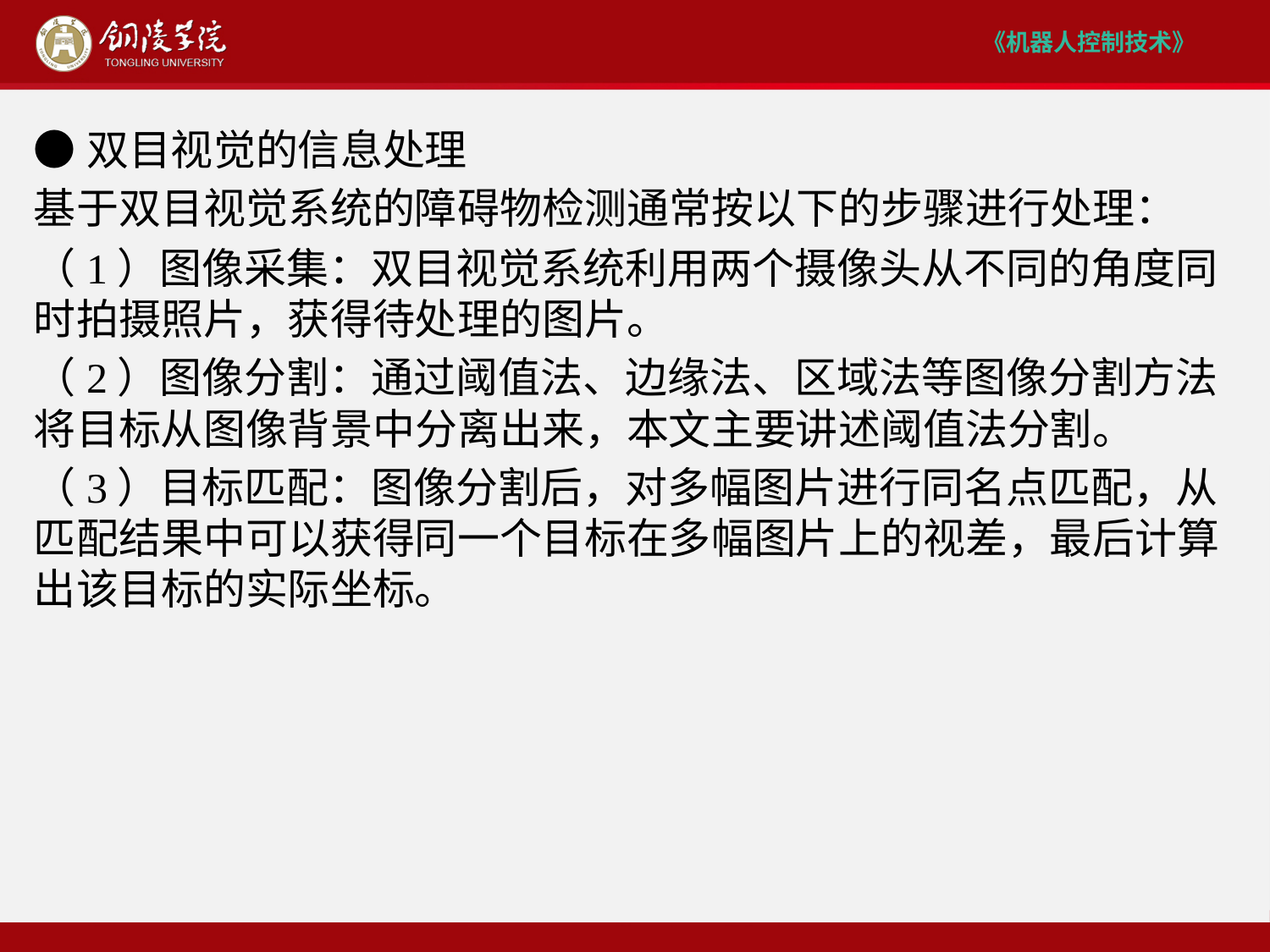

●双目视觉的信息处理
基于双目视觉系统的障碍物检测通常按以下的步骤进行处理：
（1）图像采集：双目视觉系统利用两个摄像头从不同的角度同时拍摄照片，获得待处理的图片。
（2）图像分割：通过阈值法、边缘法、区域法等图像分割方法将目标从图像背景中分离出来，本文主要讲述阈值法分割。
（3）目标匹配：图像分割后，对多幅图片进行同名点匹配，从匹配结果中可以获得同一个目标在多幅图片上的视差，最后计算出该目标的实际坐标。